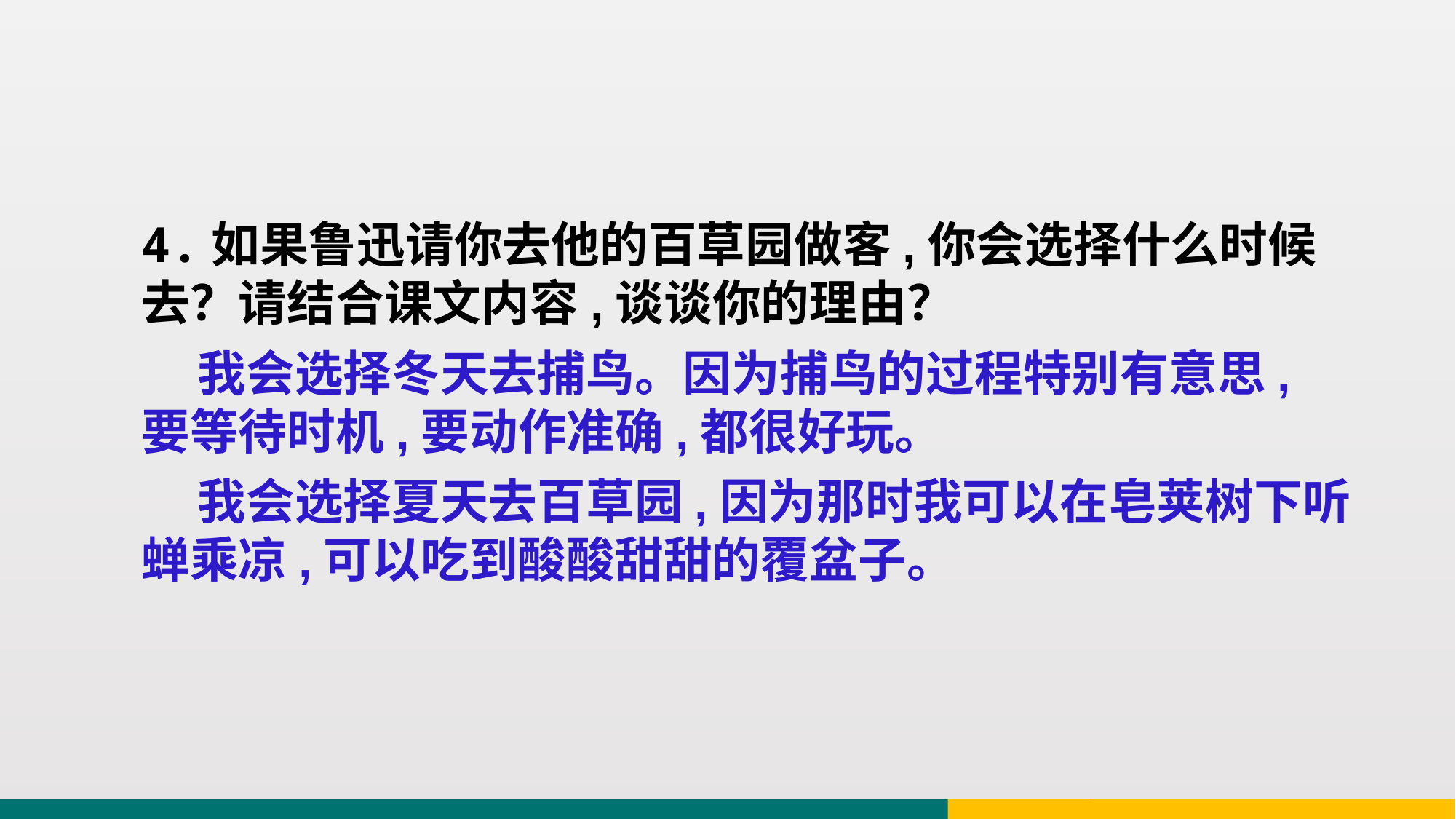

4.如果鲁迅请你去他的百草园做客,你会选择什么时候去？请结合课文内容,谈谈你的理由？
    我会选择冬天去捕鸟。因为捕鸟的过程特别有意思,要等待时机,要动作准确,都很好玩。
    我会选择夏天去百草园,因为那时我可以在皂荚树下听蝉乘凉,可以吃到酸酸甜甜的覆盆子。